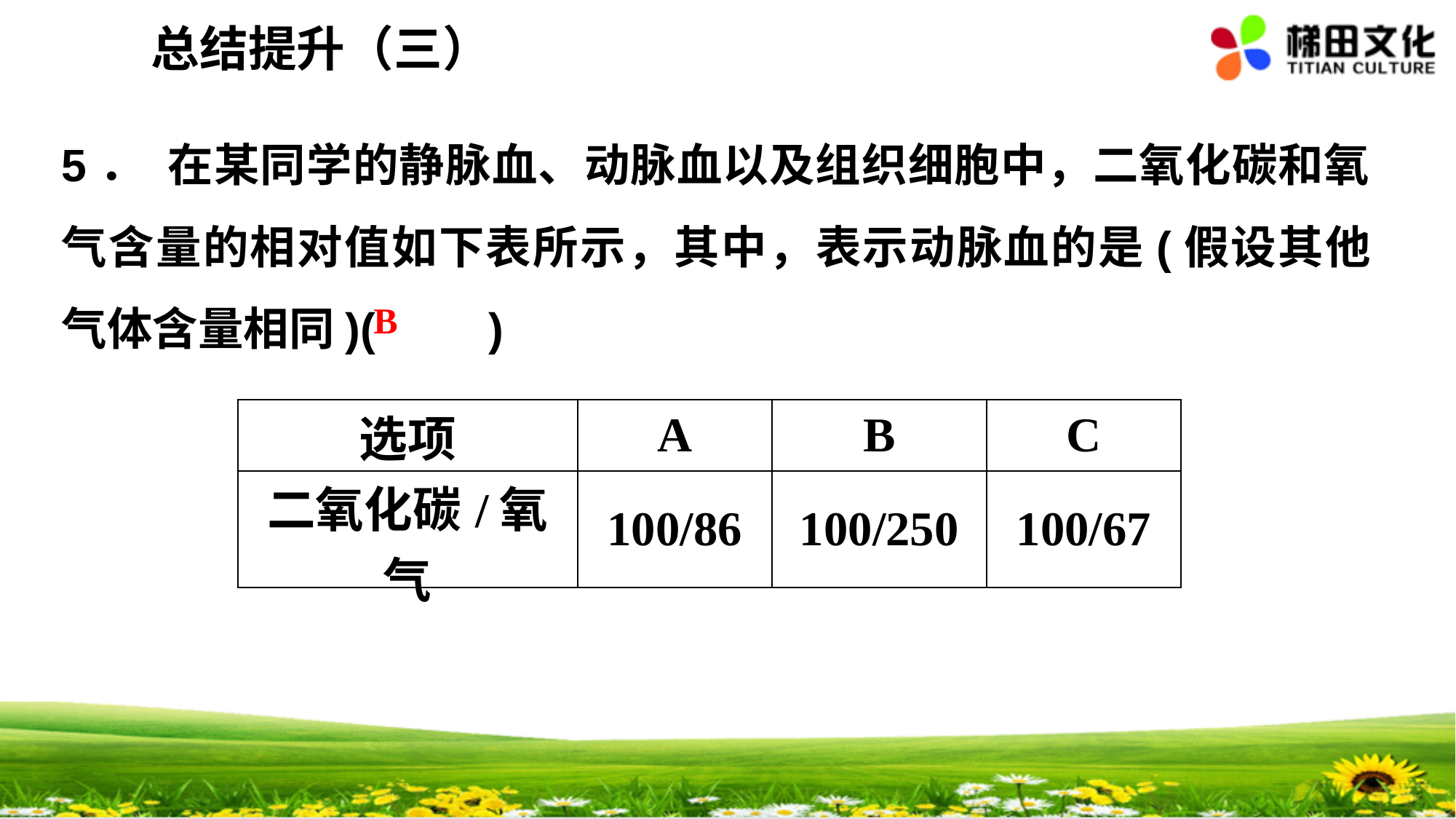

总结提升（三）
5．  在某同学的静脉血、动脉血以及组织细胞中，二氧化碳和氧气含量的相对值如下表所示，其中，表示动脉血的是(假设其他气体含量相同)(　　)
 B
| 选项 | A | B | C |
| --- | --- | --- | --- |
| 二氧化碳/氧气 | 100/86 | 100/250 | 100/67 |